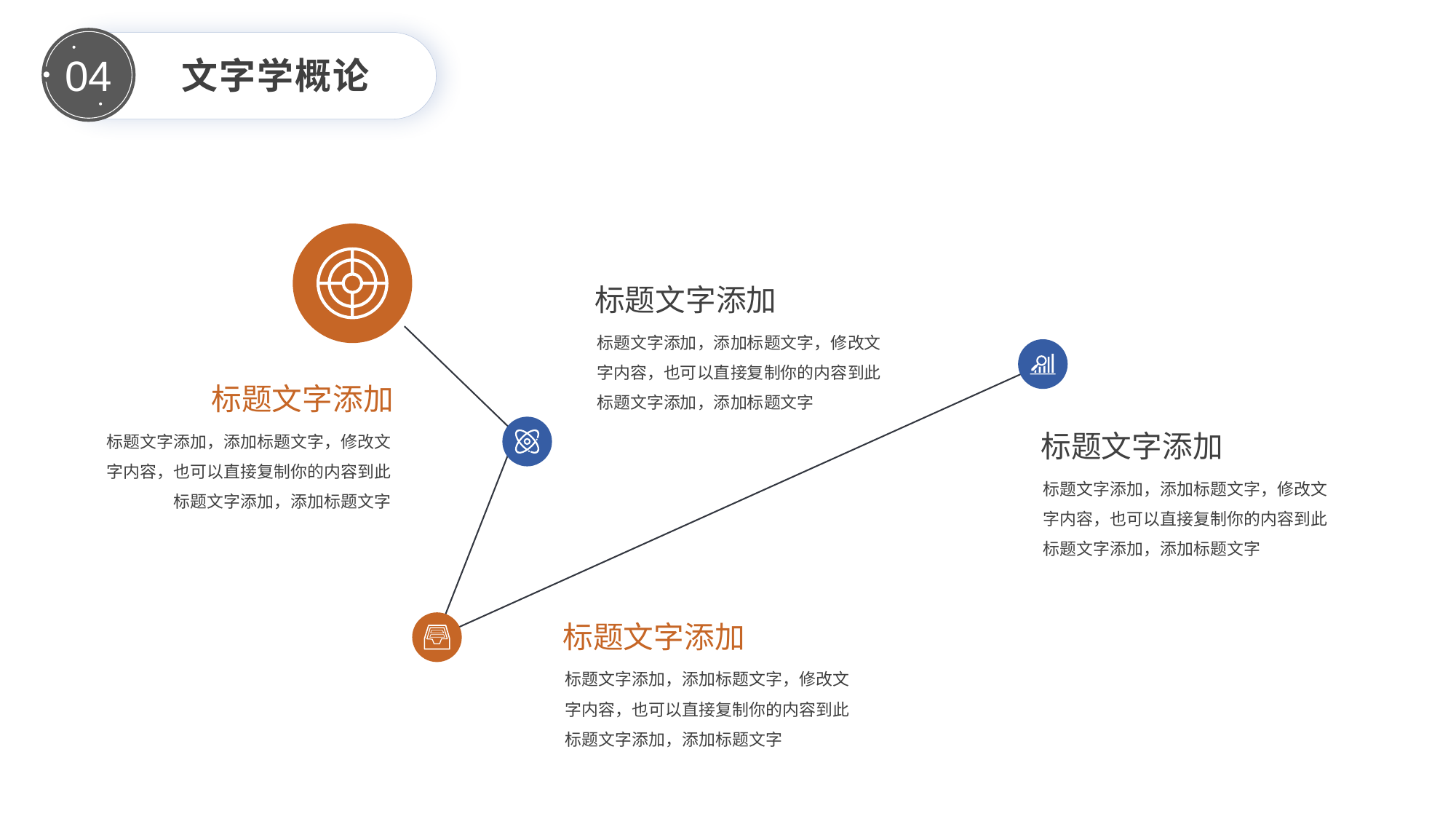

文字学概论
04

标题文字添加
标题文字添加，添加标题文字，修改文
字内容，也可以直接复制你的内容到此
标题文字添加，添加标题文字

标题文字添加
标题文字添加，添加标题文字，修改文
字内容，也可以直接复制你的内容到此
标题文字添加，添加标题文字

标题文字添加

标题文字添加，添加标题文字，修改文
字内容，也可以直接复制你的内容到此
标题文字添加，添加标题文字

标题文字添加

标题文字添加，添加标题文字，修改文
字内容，也可以直接复制你的内容到此
标题文字添加，添加标题文字